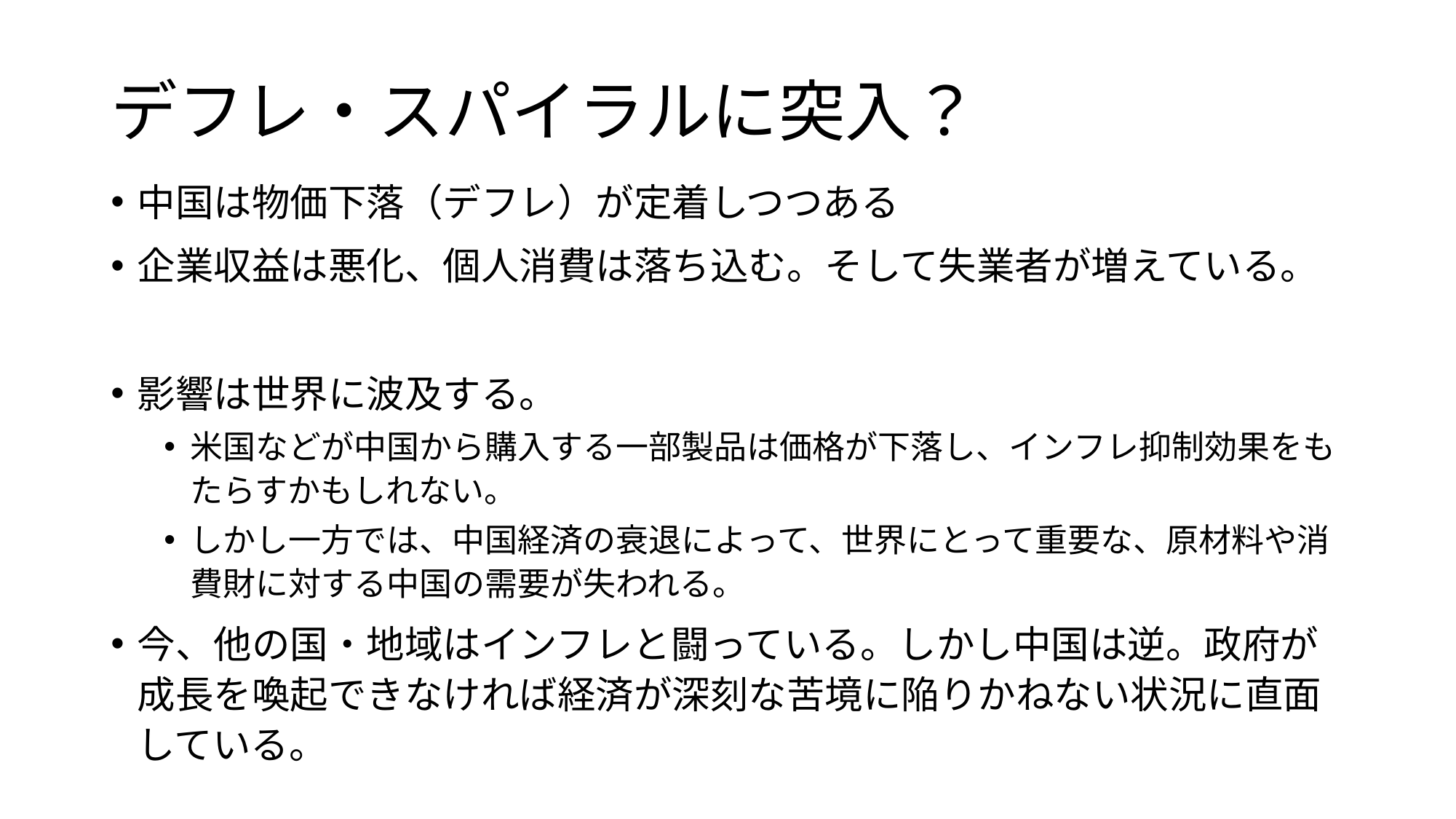

# デフレ・スパイラルに突入？
中国は物価下落（デフレ）が定着しつつある
企業収益は悪化、個人消費は落ち込む。そして失業者が増えている。

影響は世界に波及する。
米国などが中国から購入する一部製品は価格が下落し、インフレ抑制効果をもたらすかもしれない。
しかし一方では、中国経済の衰退によって、世界にとって重要な、原材料や消費財に対する中国の需要が失われる。
今、他の国・地域はインフレと闘っている。しかし中国は逆。政府が成長を喚起できなければ経済が深刻な苦境に陥りかねない状況に直面している。